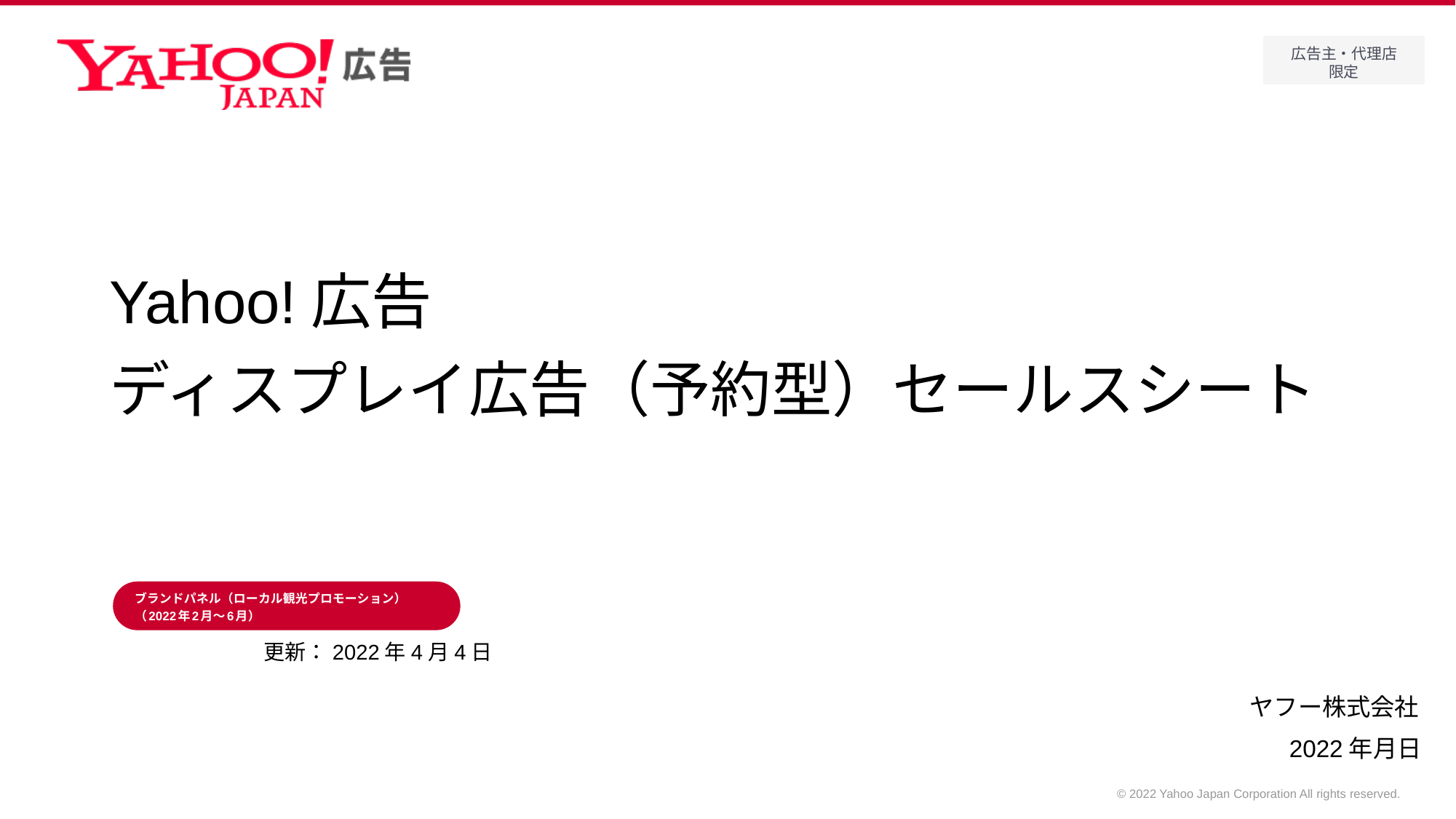

# Yahoo!広告 ディスプレイ広告（予約型）セールスシート
ブランドパネル（ローカル観光プロモーション）
（2022年2月～6月）
更新：2022年4月4日
2022年月日